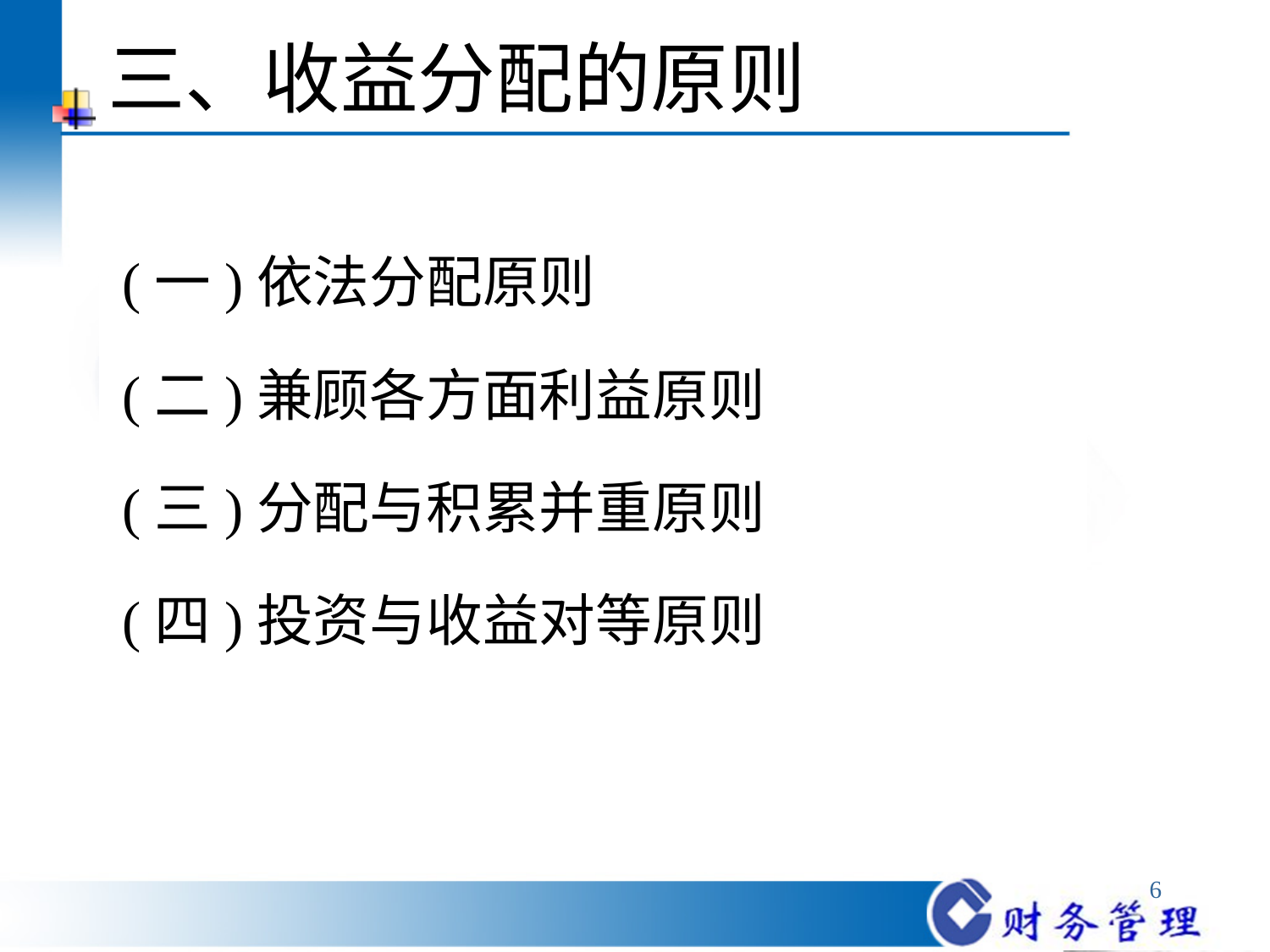

# 三、收益分配的原则
 (一)依法分配原则
 (二)兼顾各方面利益原则
 (三)分配与积累并重原则
 (四)投资与收益对等原则

6